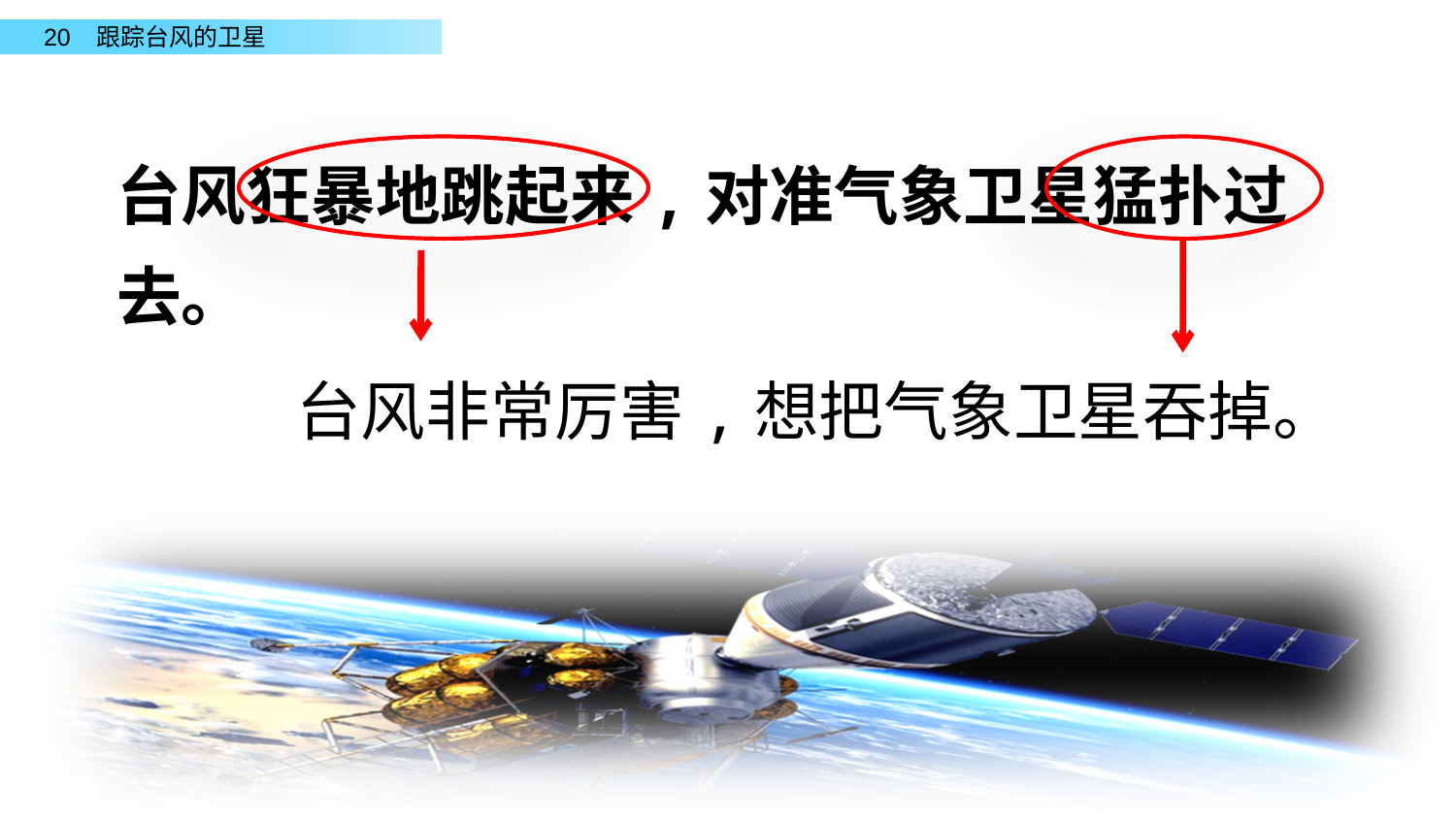

台风狂暴地跳起来,对准气象卫星猛扑过去。

台风非常厉害,想把气象卫星吞掉。